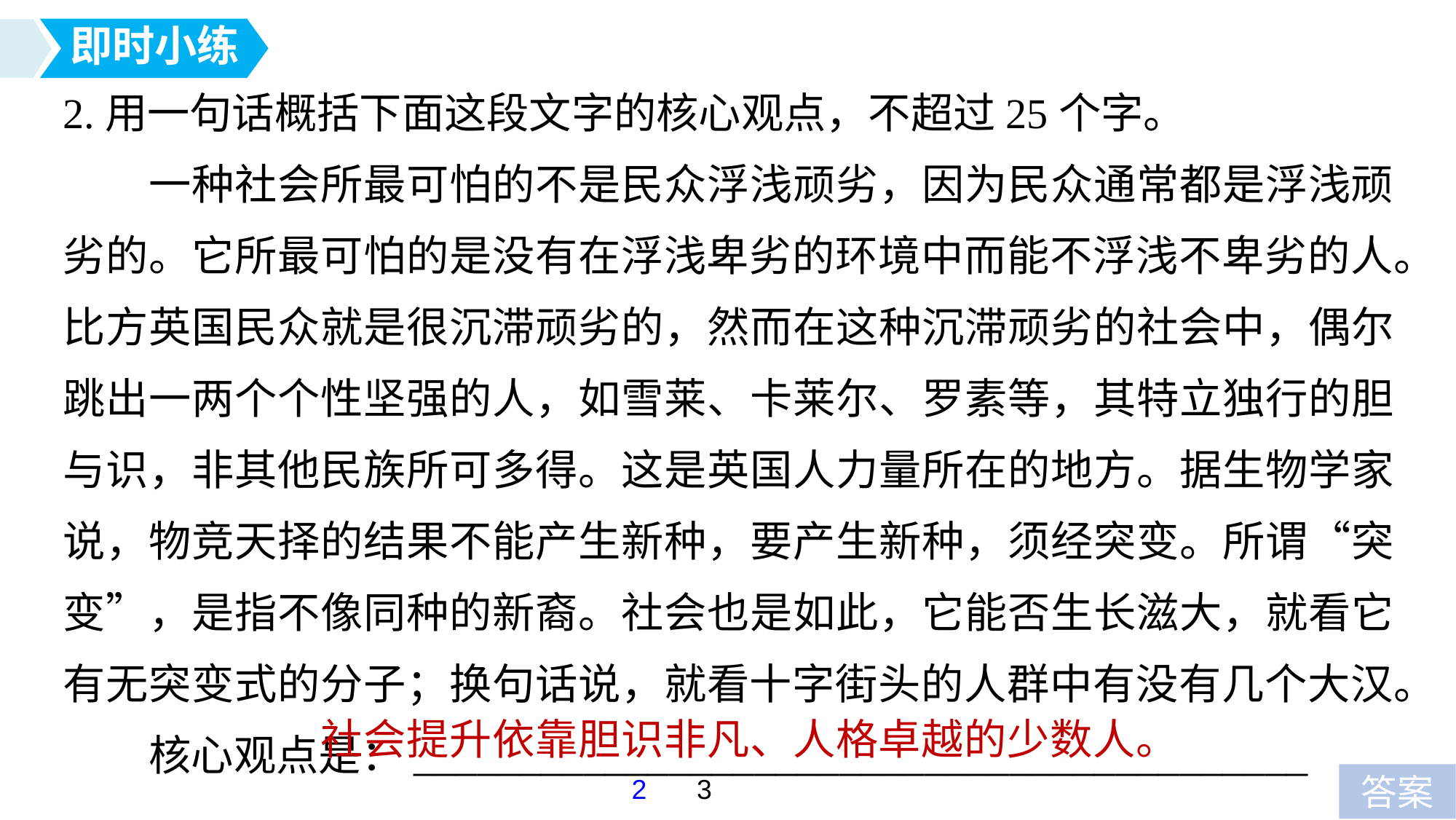

即时小练

2.用一句话概括下面这段文字的核心观点，不超过25个字。
一种社会所最可怕的不是民众浮浅顽劣，因为民众通常都是浮浅顽劣的。它所最可怕的是没有在浮浅卑劣的环境中而能不浮浅不卑劣的人。比方英国民众就是很沉滞顽劣的，然而在这种沉滞顽劣的社会中，偶尔跳出一两个个性坚强的人，如雪莱、卡莱尔、罗素等，其特立独行的胆与识，非其他民族所可多得。这是英国人力量所在的地方。据生物学家说，物竞天择的结果不能产生新种，要产生新种，须经突变。所谓“突变”，是指不像同种的新裔。社会也是如此，它能否生长滋大，就看它有无突变式的分子；换句话说，就看十字街头的人群中有没有几个大汉。
核心观点是：__________________________________________
社会提升依靠胆识非凡、人格卓越的少数人。
2
3
答案